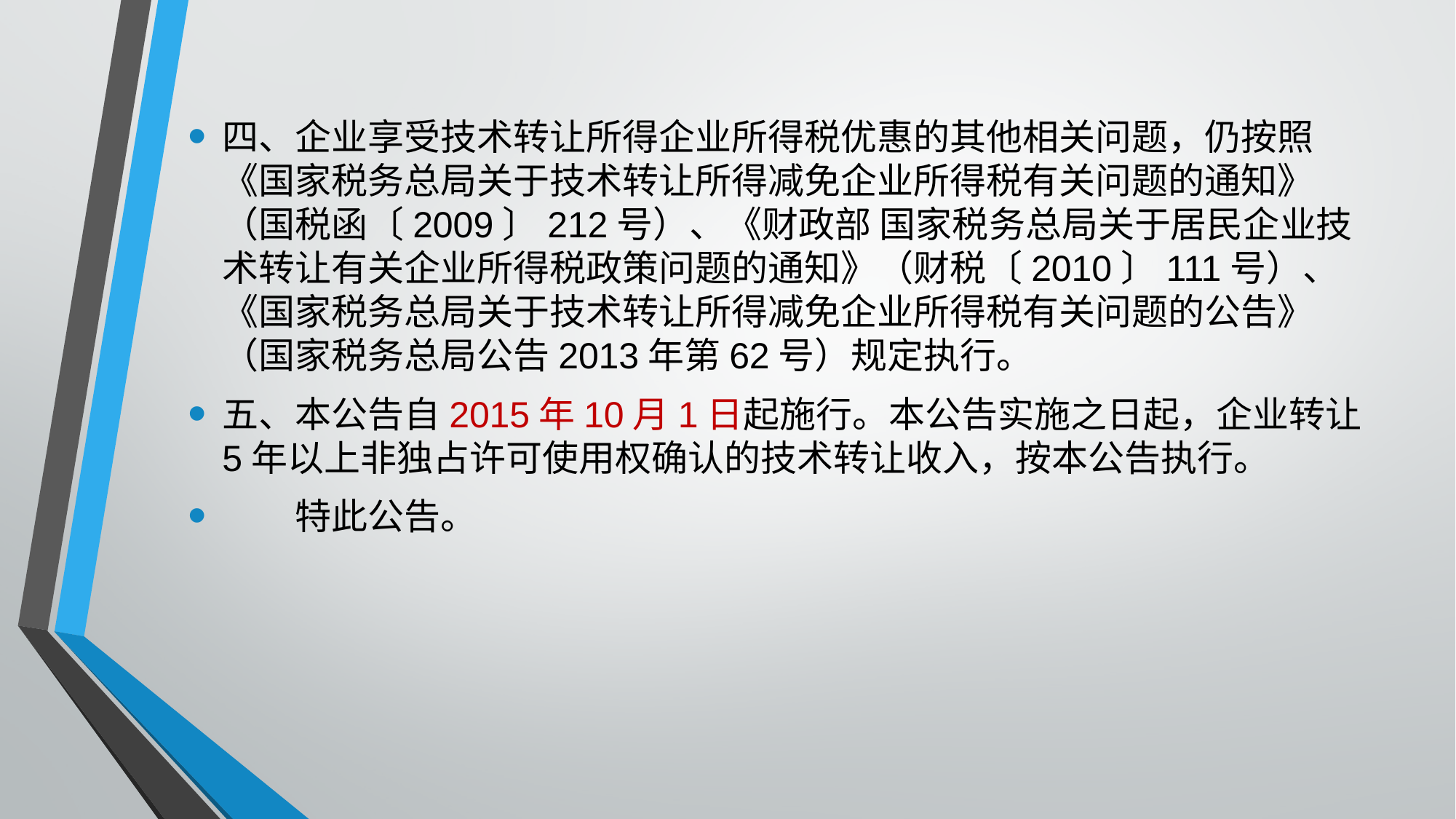

四、企业享受技术转让所得企业所得税优惠的其他相关问题，仍按照《国家税务总局关于技术转让所得减免企业所得税有关问题的通知》（国税函〔2009〕212号）、《财政部 国家税务总局关于居民企业技术转让有关企业所得税政策问题的通知》（财税〔2010〕111号）、《国家税务总局关于技术转让所得减免企业所得税有关问题的公告》（国家税务总局公告2013年第62号）规定执行。
五、本公告自2015年10月1日起施行。本公告实施之日起，企业转让5年以上非独占许可使用权确认的技术转让收入，按本公告执行。
　　特此公告。